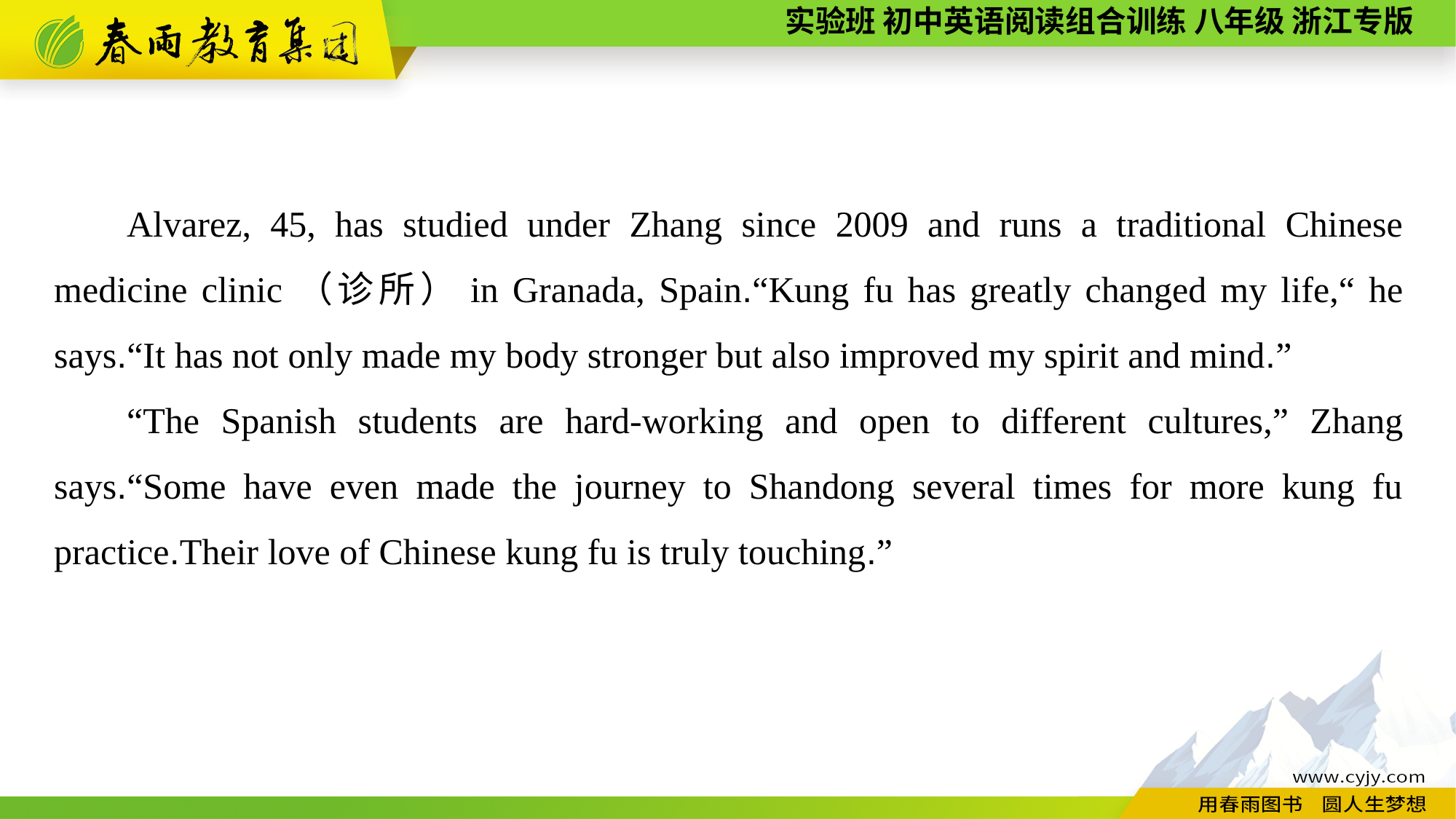

Alvarez, 45, has studied under Zhang since 2009 and runs a traditional Chinese medicine clinic（诊所）in Granada, Spain.“Kung fu has greatly changed my life,“ he says.“It has not only made my body stronger but also improved my spirit and mind.”
“The Spanish students are hard-working and open to different cultures,” Zhang says.“Some have even made the journey to Shandong several times for more kung fu practice.Their love of Chinese kung fu is truly touching.”